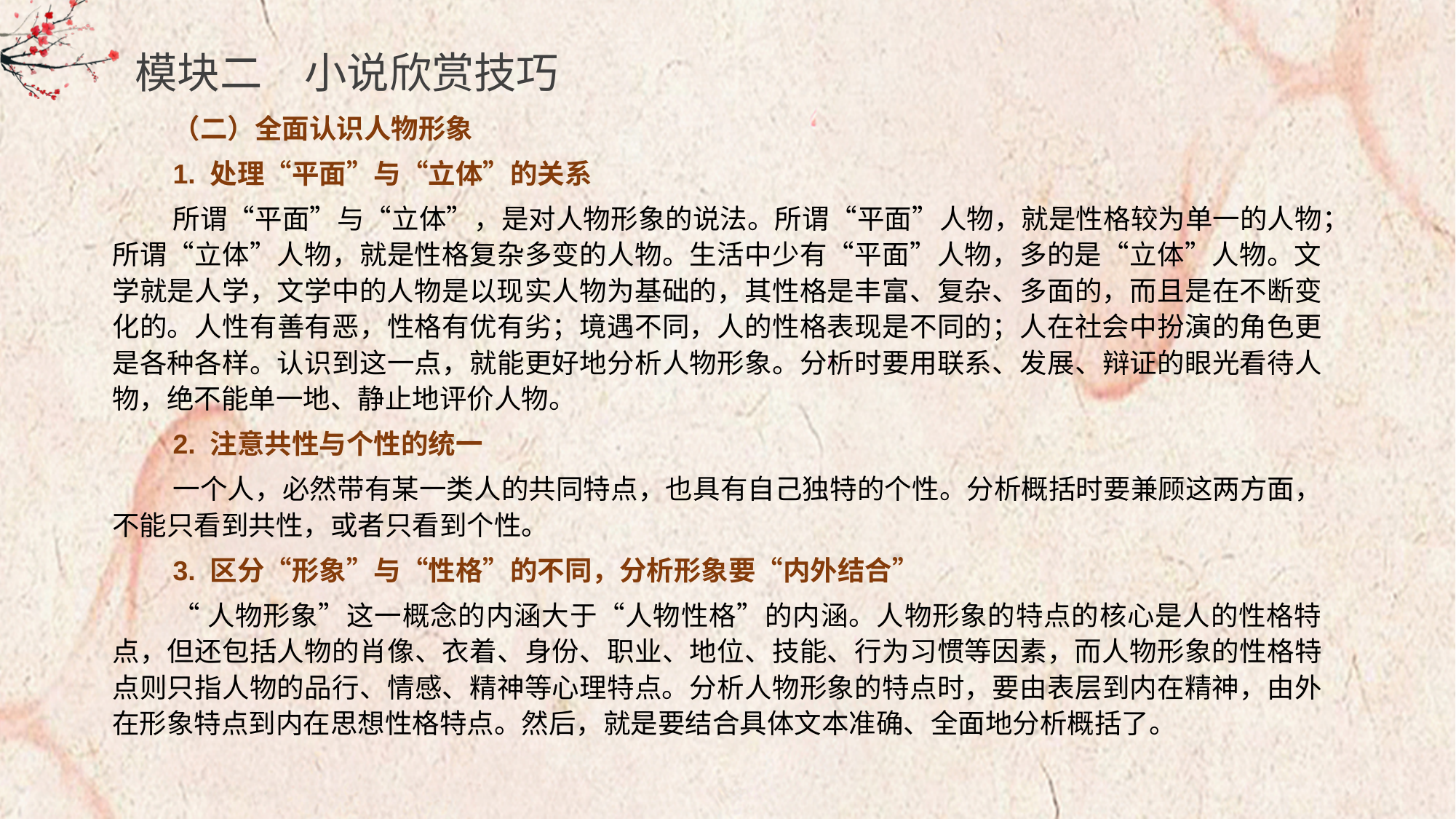

模块二　小说欣赏技巧
（二）全面认识人物形象
1. 处理“平面”与“立体”的关系
所谓“平面”与“立体”，是对人物形象的说法。所谓“平面”人物，就是性格较为单一的人物；所谓“立体”人物，就是性格复杂多变的人物。生活中少有“平面”人物，多的是“立体”人物。文学就是人学，文学中的人物是以现实人物为基础的，其性格是丰富、复杂、多面的，而且是在不断变化的。人性有善有恶，性格有优有劣；境遇不同，人的性格表现是不同的；人在社会中扮演的角色更是各种各样。认识到这一点，就能更好地分析人物形象。分析时要用联系、发展、辩证的眼光看待人物，绝不能单一地、静止地评价人物。
2. 注意共性与个性的统一
一个人，必然带有某一类人的共同特点，也具有自己独特的个性。分析概括时要兼顾这两方面，不能只看到共性，或者只看到个性。
3. 区分“形象”与“性格”的不同，分析形象要“内外结合”
“人物形象”这一概念的内涵大于“人物性格”的内涵。人物形象的特点的核心是人的性格特点，但还包括人物的肖像、衣着、身份、职业、地位、技能、行为习惯等因素，而人物形象的性格特点则只指人物的品行、情感、精神等心理特点。分析人物形象的特点时，要由表层到内在精神，由外在形象特点到内在思想性格特点。然后，就是要结合具体文本准确、全面地分析概括了。